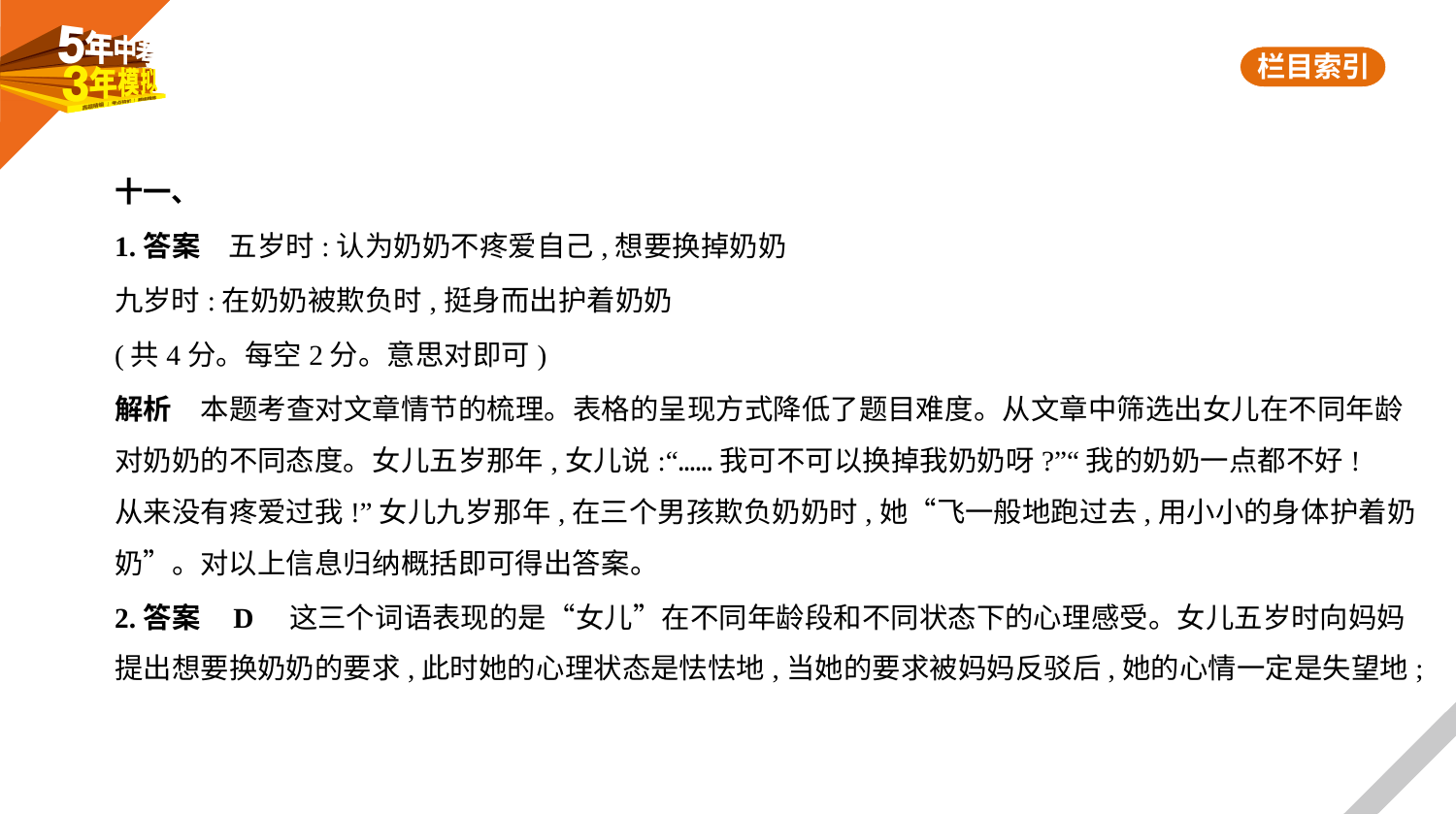

十一、
1.答案　五岁时:认为奶奶不疼爱自己,想要换掉奶奶
九岁时:在奶奶被欺负时,挺身而出护着奶奶
(共4分。每空2分。意思对即可)
解析　本题考查对文章情节的梳理。表格的呈现方式降低了题目难度。从文章中筛选出女儿在不同年龄
对奶奶的不同态度。女儿五岁那年,女儿说:“……我可不可以换掉我奶奶呀?”“我的奶奶一点都不好!
从来没有疼爱过我!”女儿九岁那年,在三个男孩欺负奶奶时,她“飞一般地跑过去,用小小的身体护着奶
奶”。对以上信息归纳概括即可得出答案。
2.答案    D　这三个词语表现的是“女儿”在不同年龄段和不同状态下的心理感受。女儿五岁时向妈妈
提出想要换奶奶的要求,此时她的心理状态是怯怯地,当她的要求被妈妈反驳后,她的心情一定是失望地;